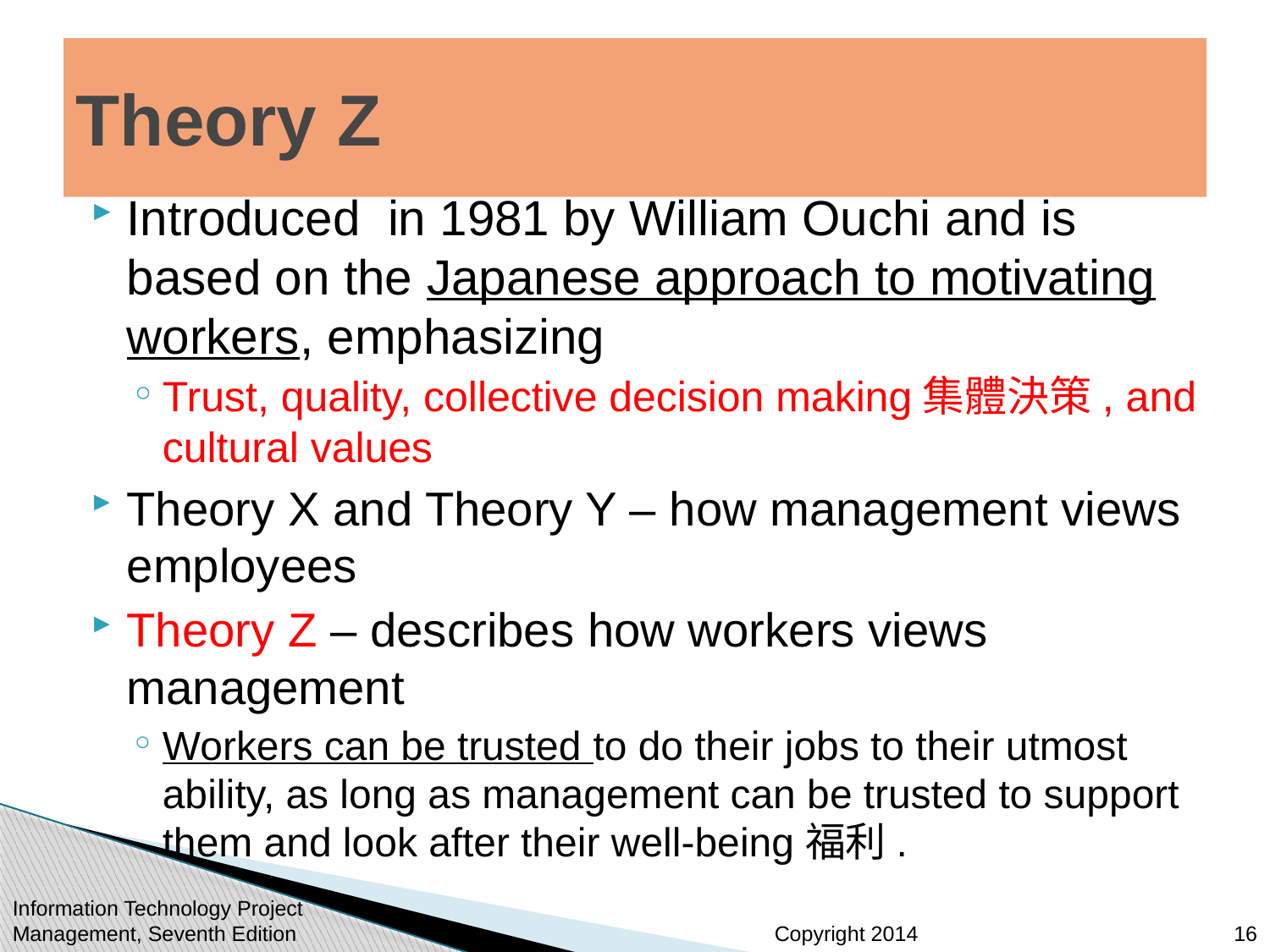

# Theory Z
Introduced  in 1981 by William Ouchi and is based on the Japanese approach to motivating workers, emphasizing
Trust, quality, collective decision making集體決策, and cultural values
Theory X and Theory Y – how management views employees
Theory Z – describes how workers views management
Workers can be trusted to do their jobs to their utmost ability, as long as management can be trusted to support them and look after their well-being福利.

Information Technology Project Management, Seventh Edition
16